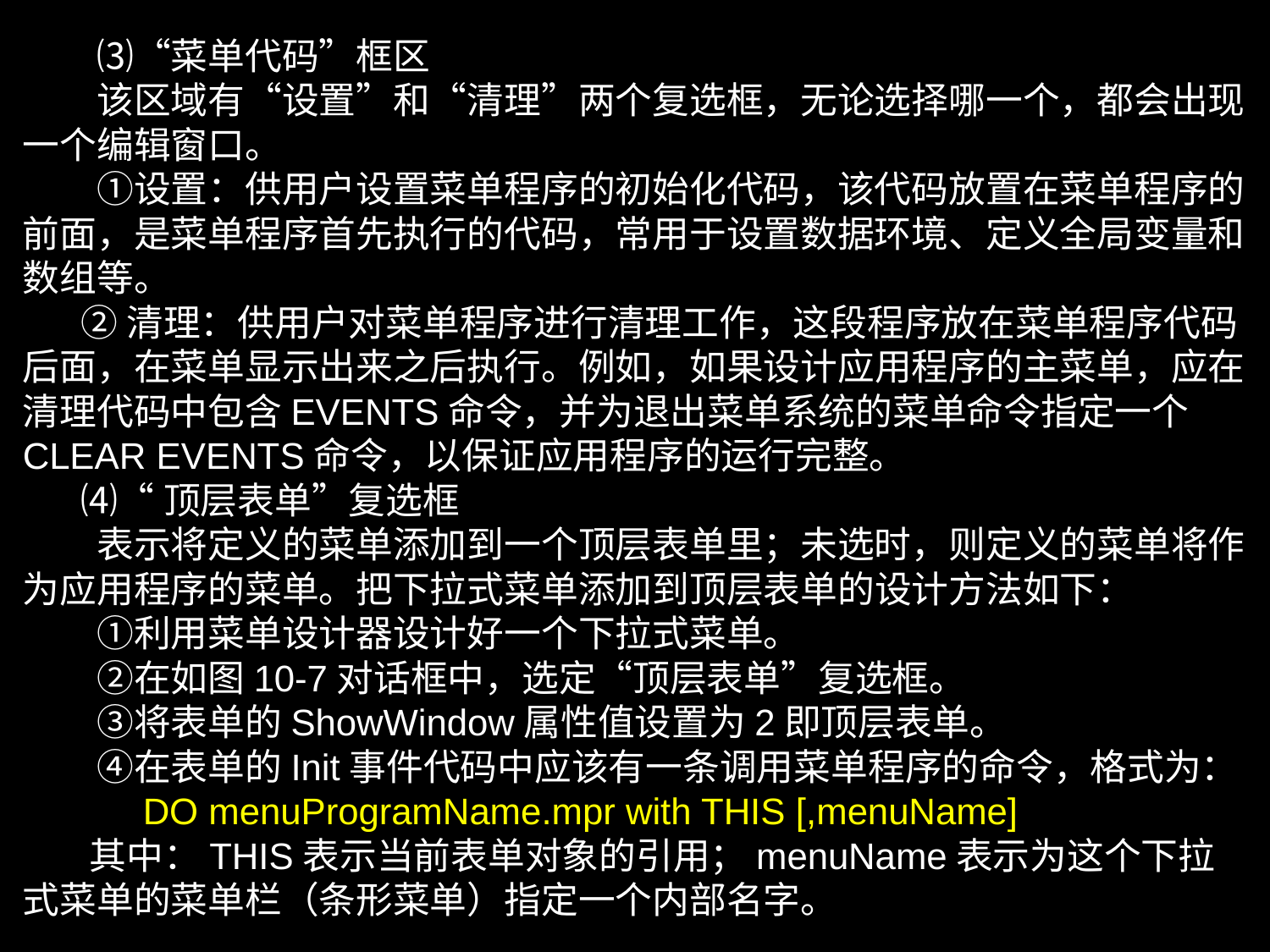

⑶“菜单代码”框区
　　该区域有“设置”和“清理”两个复选框，无论选择哪一个，都会出现一个编辑窗口。
　　①设置：供用户设置菜单程序的初始化代码，该代码放置在菜单程序的前面，是菜单程序首先执行的代码，常用于设置数据环境、定义全局变量和数组等。
       ②清理：供用户对菜单程序进行清理工作，这段程序放在菜单程序代码后面，在菜单显示出来之后执行。例如，如果设计应用程序的主菜单，应在清理代码中包含EVENTS命令，并为退出菜单系统的菜单命令指定一个CLEAR EVENTS命令，以保证应用程序的运行完整。
       ⑷“顶层表单”复选框
　　表示将定义的菜单添加到一个顶层表单里；未选时，则定义的菜单将作为应用程序的菜单。把下拉式菜单添加到顶层表单的设计方法如下：
　　①利用菜单设计器设计好一个下拉式菜单。
　　②在如图10-7对话框中，选定“顶层表单”复选框。
　　③将表单的ShowWindow属性值设置为2即顶层表单。
　　④在表单的Init事件代码中应该有一条调用菜单程序的命令，格式为：
　　　DO menuProgramName.mpr with THIS [,menuName]
       其中：THIS表示当前表单对象的引用；menuName表示为这个下拉式菜单的菜单栏（条形菜单）指定一个内部名字。